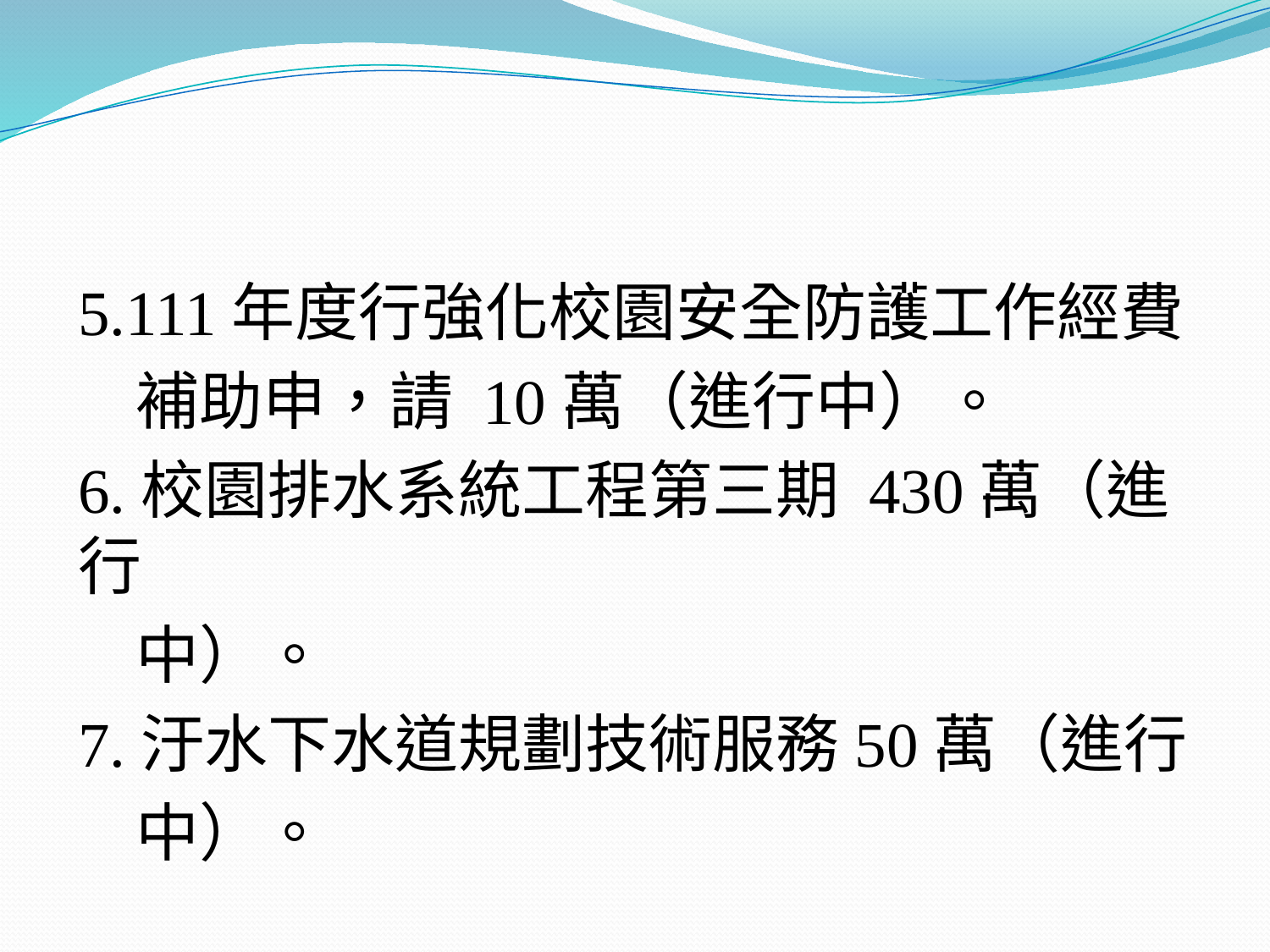

#
5.111年度行強化校園安全防護工作經費
   補助申，請 10萬（進行中）。
6.校園排水系統工程第三期 430萬（進行
   中）。
7.汙水下水道規劃技術服務50萬（進行
   中）。